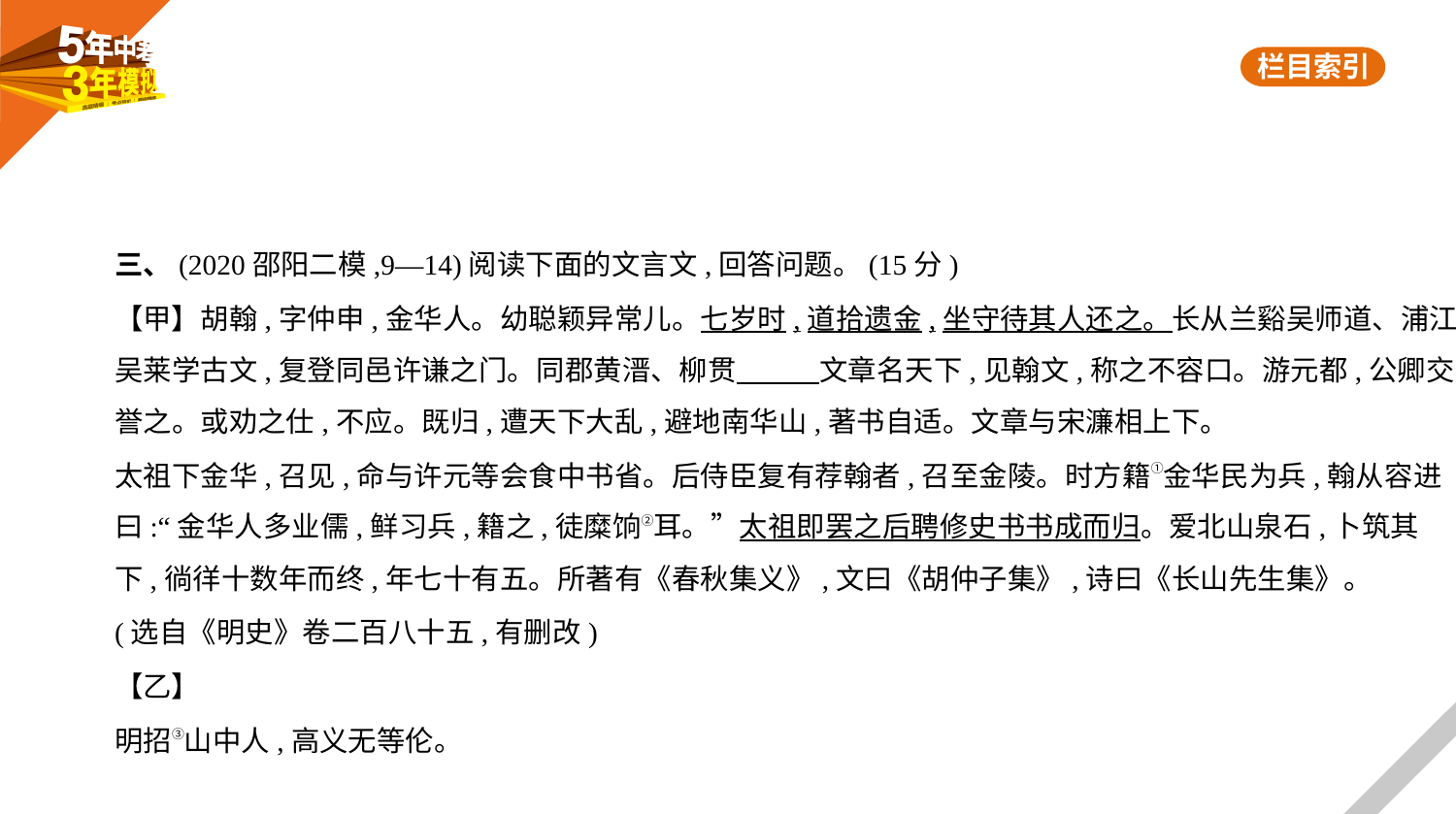

三、(2020邵阳二模,9—14)阅读下面的文言文,回答问题。(15分)
【甲】胡翰,字仲申,金华人。幼聪颖异常儿。七岁时,道拾遗金,坐守待其人还之。长从兰谿吴师道、浦江
吴莱学古文,复登同邑许谦之门。同郡黄溍、柳贯　　    文章名天下,见翰文,称之不容口。游元都,公卿交
誉之。或劝之仕,不应。既归,遭天下大乱,避地南华山,著书自适。文章与宋濂相上下。
太祖下金华,召见,命与许元等会食中书省。后侍臣复有荐翰者,召至金陵。时方籍①金华民为兵,翰从容进
曰:“金华人多业儒,鲜习兵,籍之,徒糜饷②耳。”太祖即罢之后聘修史书书成而归。爱北山泉石,卜筑其
下,徜徉十数年而终,年七十有五。所著有《春秋集义》,文曰《胡仲子集》,诗曰《长山先生集》。
(选自《明史》卷二百八十五,有删改)
【乙】
明招③山中人,高义无等伦。